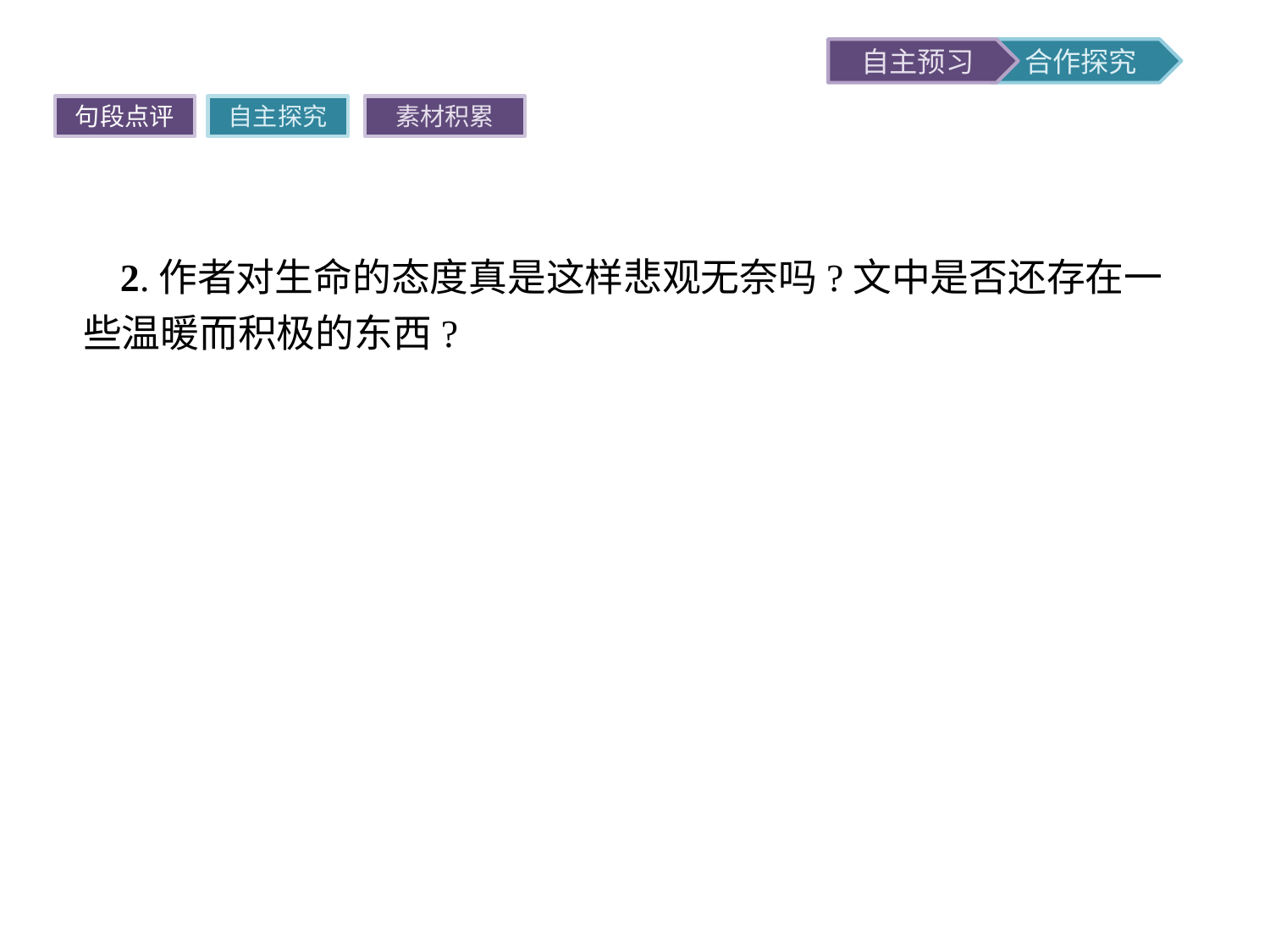

句段点评
自主探究
素材积累
2.作者对生命的态度真是这样悲观无奈吗?文中是否还存在一些温暖而积极的东西?
提示作者对人的生存境遇、对生命的态度大致是悲观和认命的,但在悲凉的底色上,作者仍然没有放弃对生命美好的追求和向往,文中仍然存在一些温暖的文字和情感的亮色。比如,文章第二段写作者围着火炉思考人和事情,就分明暗示了作者对生活的喜爱和期待。文中提到作者想象天热的时候,母亲带领孩子过河去看望姑妈的情景,也反映了作者对充满温情的生活的向往。还有文章多次表达了作者对亲人和他人的关爱和深情。